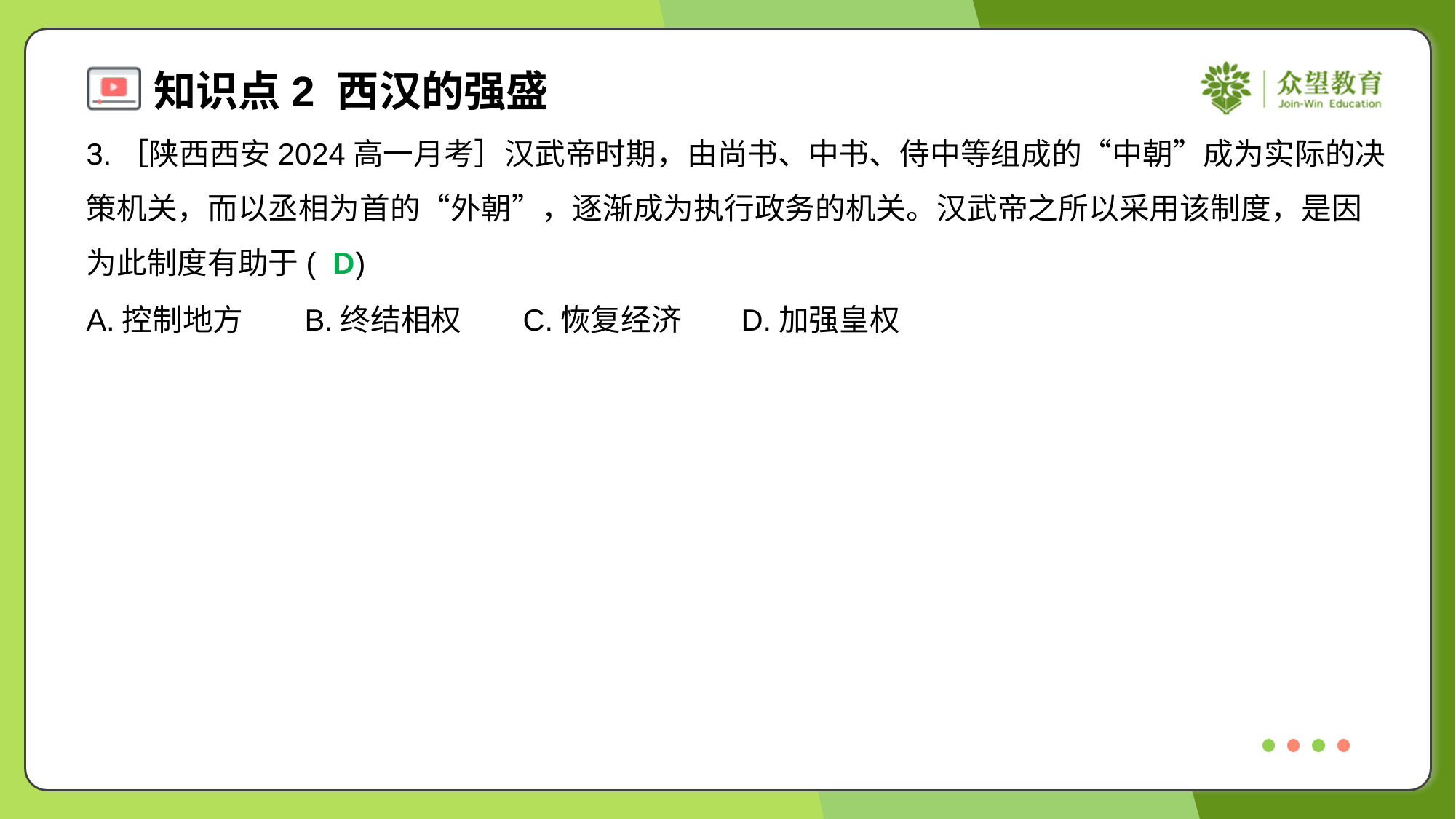

3.［陕西西安2024高一月考］汉武帝时期，由尚书、中书、侍中等组成的“中朝”成为实际的决
策机关，而以丞相为首的“外朝”，逐渐成为执行政务的机关。汉武帝之所以采用该制度，是因
为此制度有助于(     )
D
A.控制地方	B.终结相权	C.恢复经济	D.加强皇权